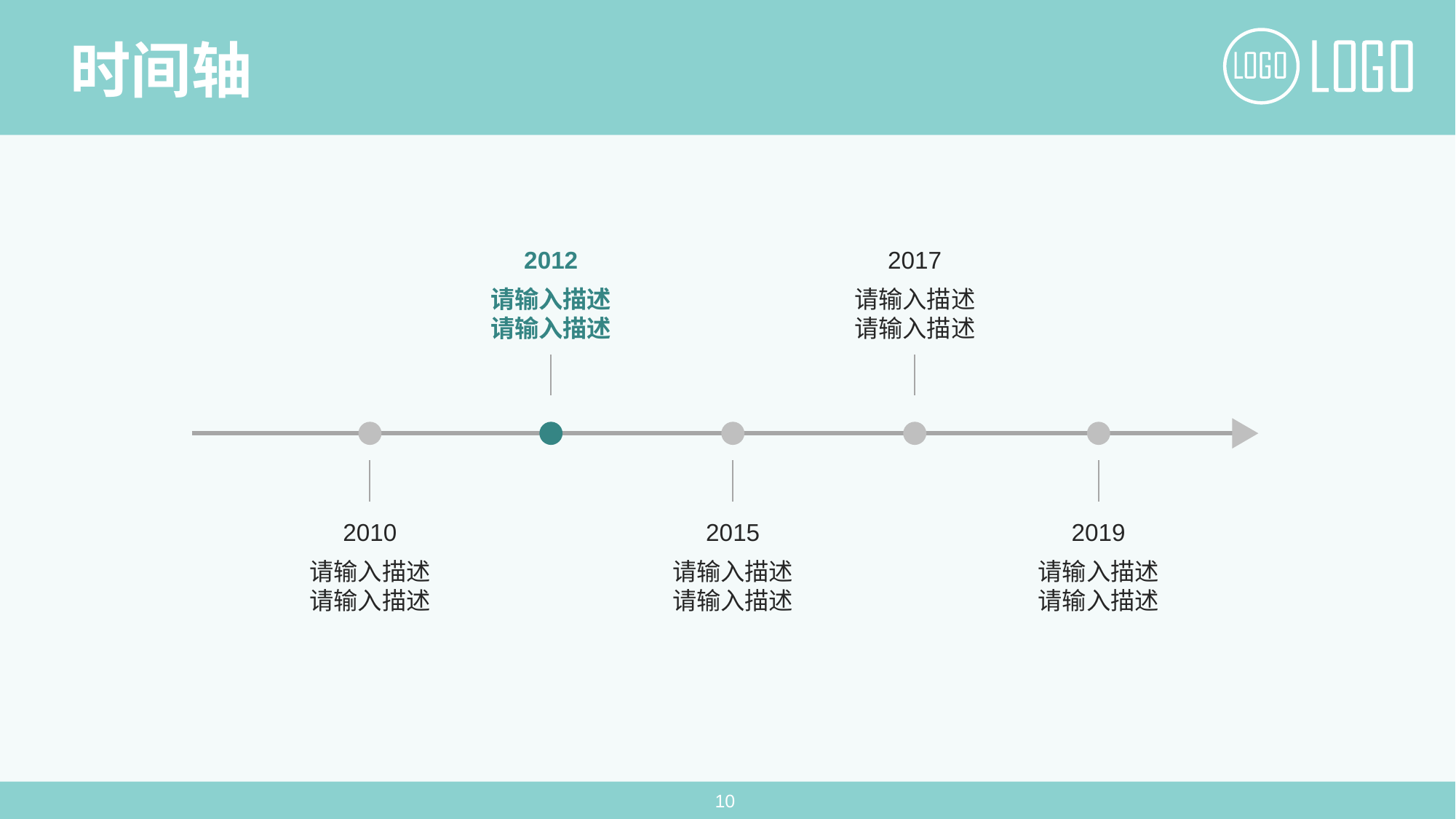

时间轴
2012
请输入描述
请输入描述
2017
请输入描述
请输入描述

2010
请输入描述
请输入描述
2015
请输入描述
请输入描述
2019
请输入描述
请输入描述
10